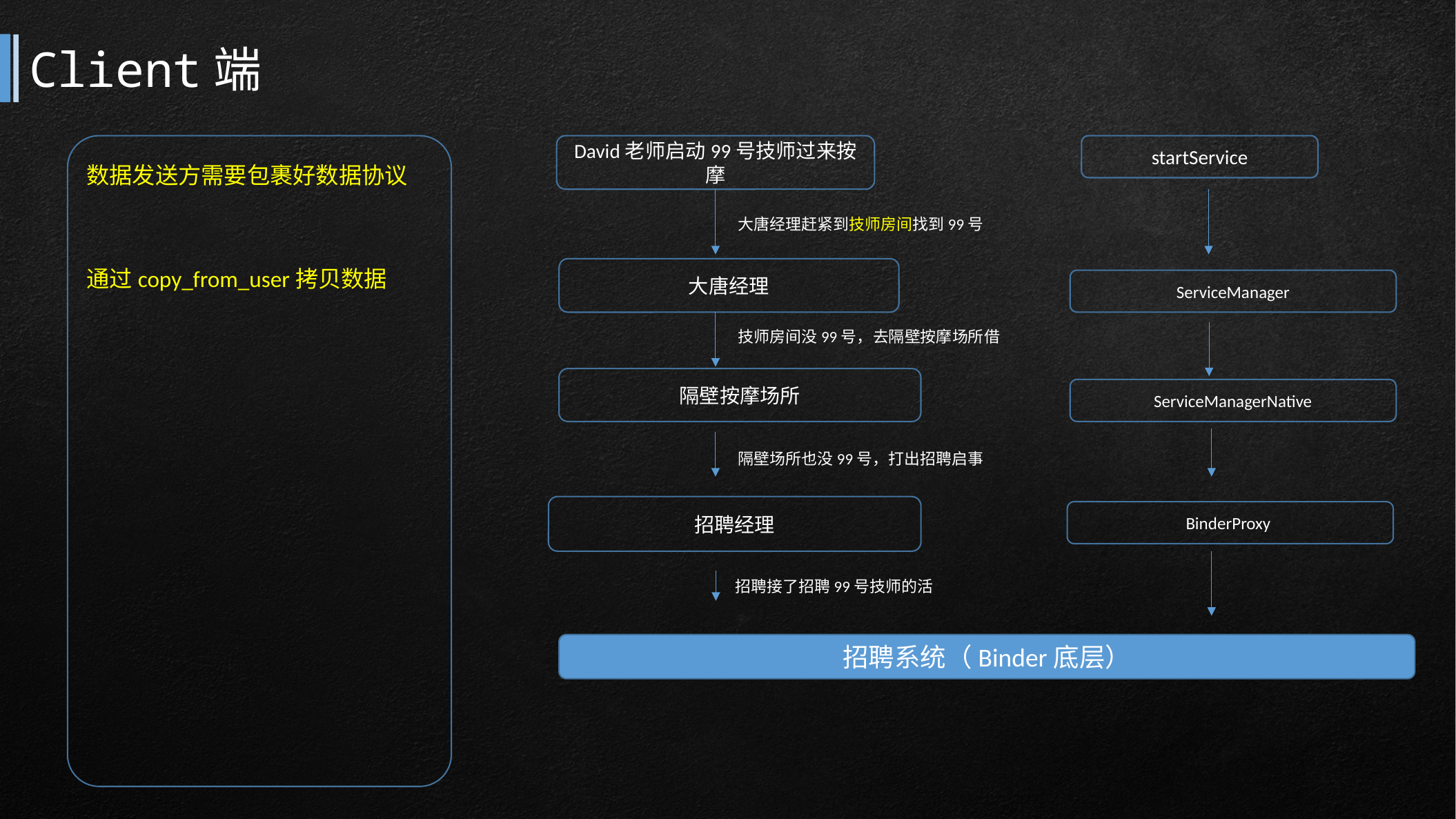

# Client端

David老师启动99号技师过来按摩
startService
数据发送方需要包裹好数据协议

通过copy_from_user拷贝数据
大唐经理赶紧到技师房间找到99号
大唐经理
ServiceManager
技师房间没99号，去隔壁按摩场所借

隔壁按摩场所
ServiceManagerNative
隔壁场所也没99号，打出招聘启事
招聘经理
BinderProxy
招聘接了招聘99号技师的活
招聘系统（Binder底层）